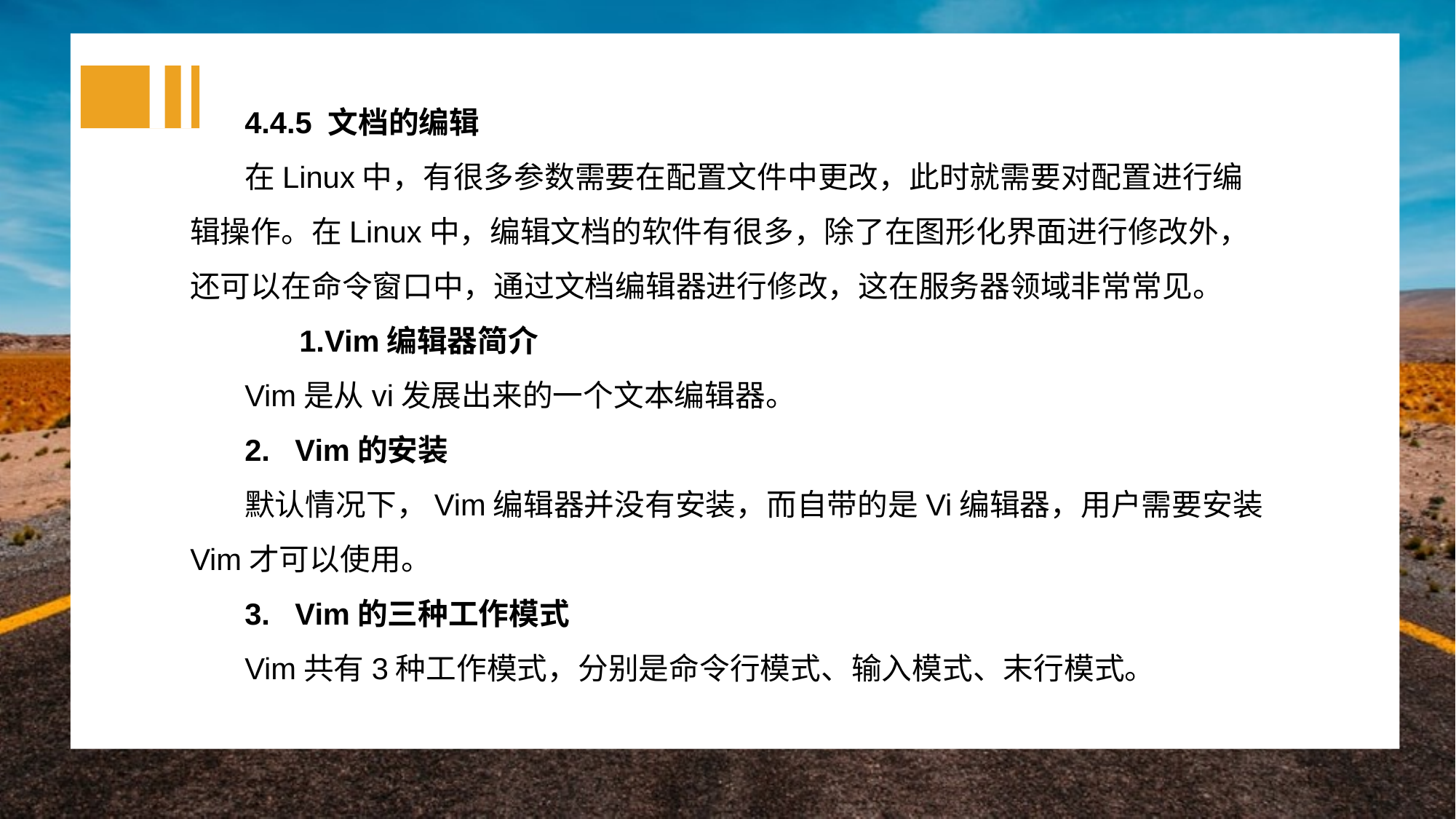

4.4.5 文档的编辑
在Linux中，有很多参数需要在配置文件中更改，此时就需要对配置进行编辑操作。在Linux中，编辑文档的软件有很多，除了在图形化界面进行修改外，还可以在命令窗口中，通过文档编辑器进行修改，这在服务器领域非常常见。
Vim编辑器简介
Vim是从vi发展出来的一个文本编辑器。
2.   Vim的安装
默认情况下，Vim编辑器并没有安装，而自带的是Vi编辑器，用户需要安装Vim才可以使用。
3.   Vim的三种工作模式
Vim共有3种工作模式，分别是命令行模式、输入模式、末行模式。